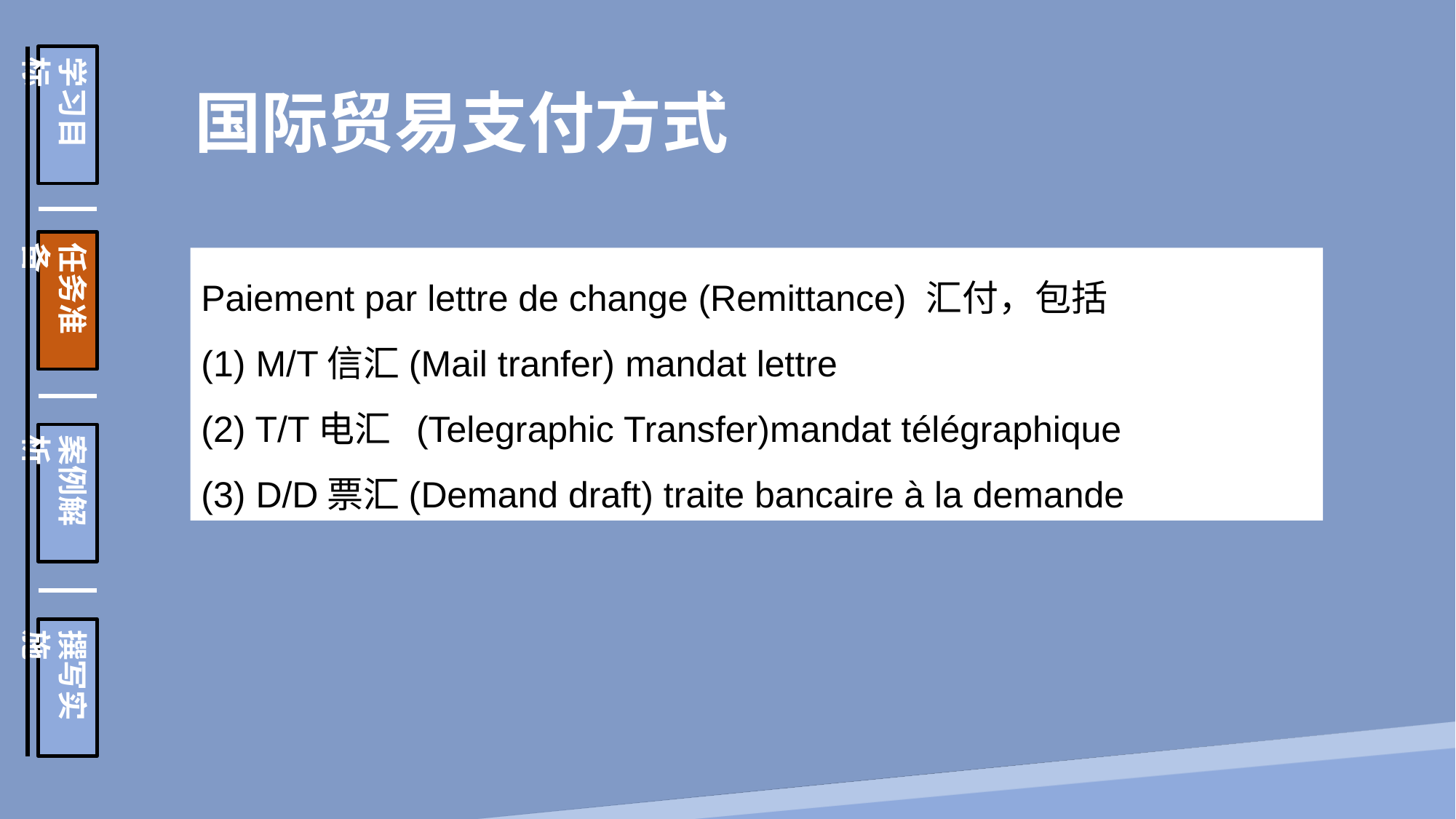

学习目标
任务准备
案例解析
撰写实施
 国际贸易支付方式

Paiement par lettre de change (Remittance) 汇付，包括
(1) M/T信汇(Mail tranfer) mandat lettre
(2) T/T电汇  (Telegraphic Transfer)mandat télégraphique
(3) D/D票汇(Demand draft) traite bancaire à la demande